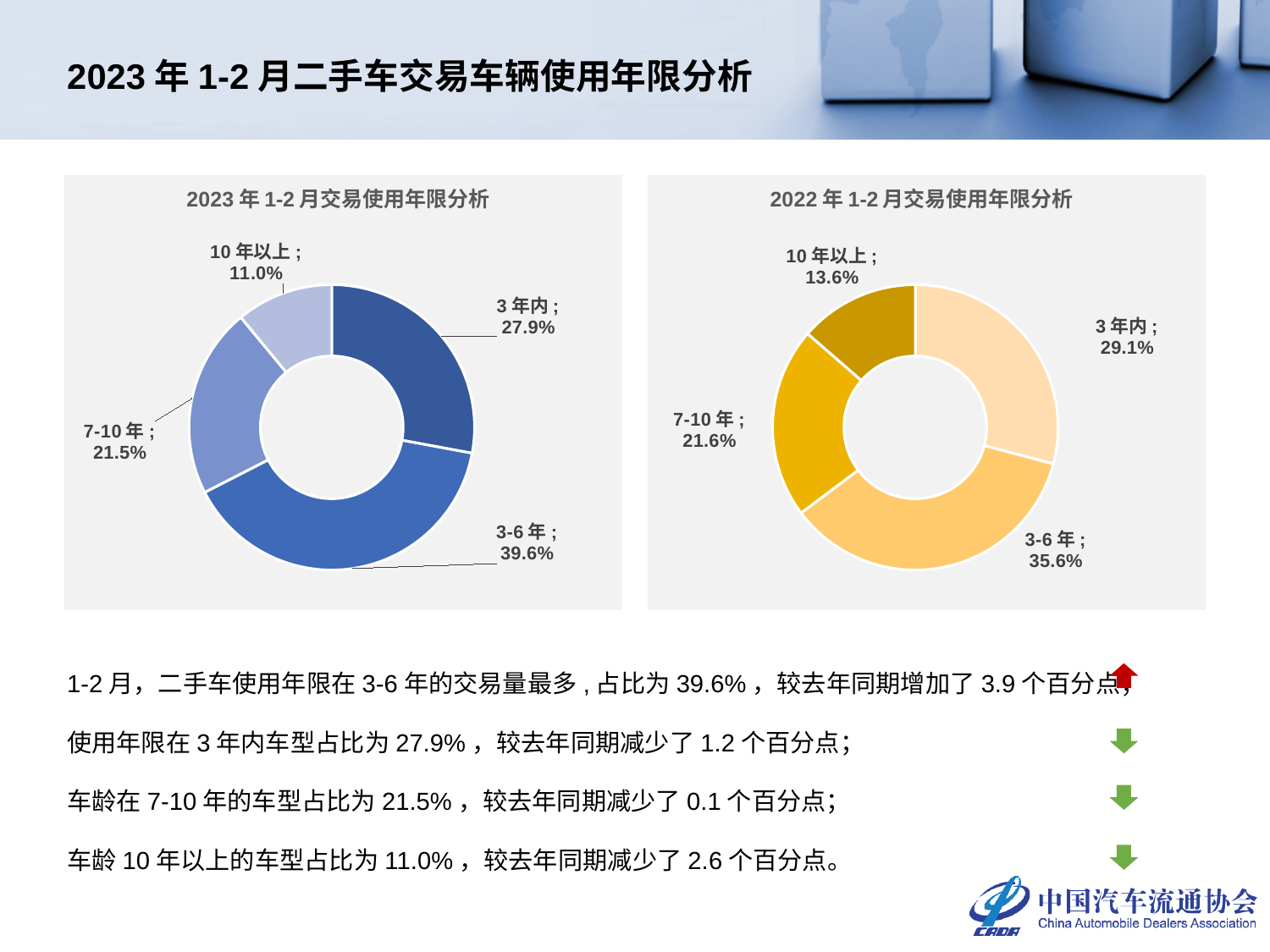

# 2023年1-2月二手车交易车辆使用年限分析

### Chart: 2023年1-2月交易使用年限分析

| Category | 2023年 |
|---|---|
| 3年内 | 0.2790386512155388 |
| 3-6年 | 0.3956269417036383 |
| 7-10年 | 0.21541357133094202 |
| 10年以上 | 0.10992083574988086 |

### Chart: 2022年1-2月交易使用年限分析

| Category | 2022年 |
|---|---|
| 3年内 | 0.29129202637405194 |
| 3-6年 | 0.35622264984342894 |
| 7-10年 | 0.21645141807963203 |
| 10年以上 | 0.13603390570288706 |
1-2月，二手车使用年限在3-6年的交易量最多,占比为39.6%，较去年同期增加了3.9个百分点；
使用年限在3年内车型占比为27.9%，较去年同期减少了1.2个百分点；
车龄在7-10年的车型占比为21.5%，较去年同期减少了0.1个百分点；
车龄10年以上的车型占比为11.0%，较去年同期减少了2.6个百分点。